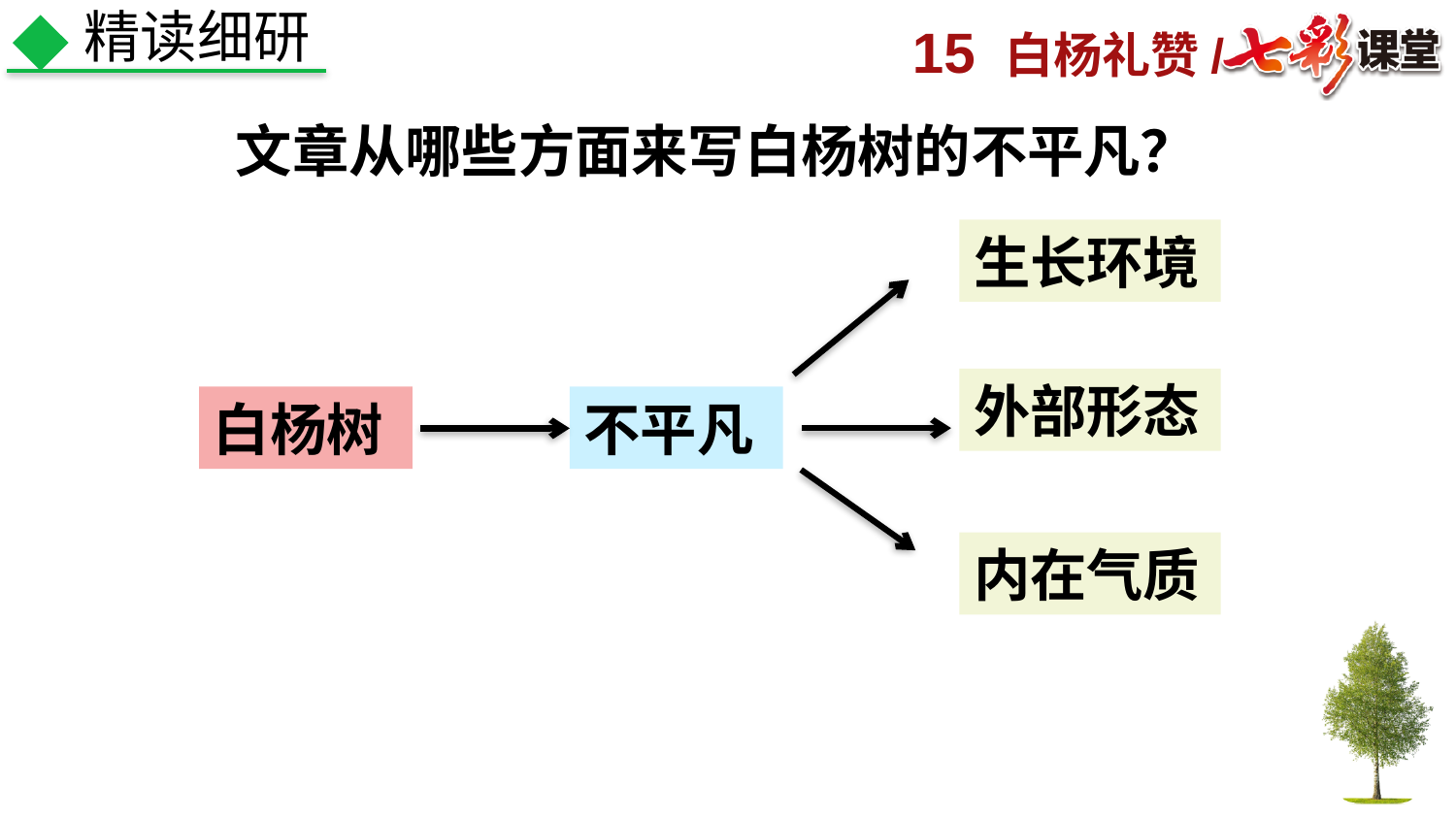

精读细研

文章从哪些方面来写白杨树的不平凡？
生长环境
外部形态
白杨树
不平凡
内在气质